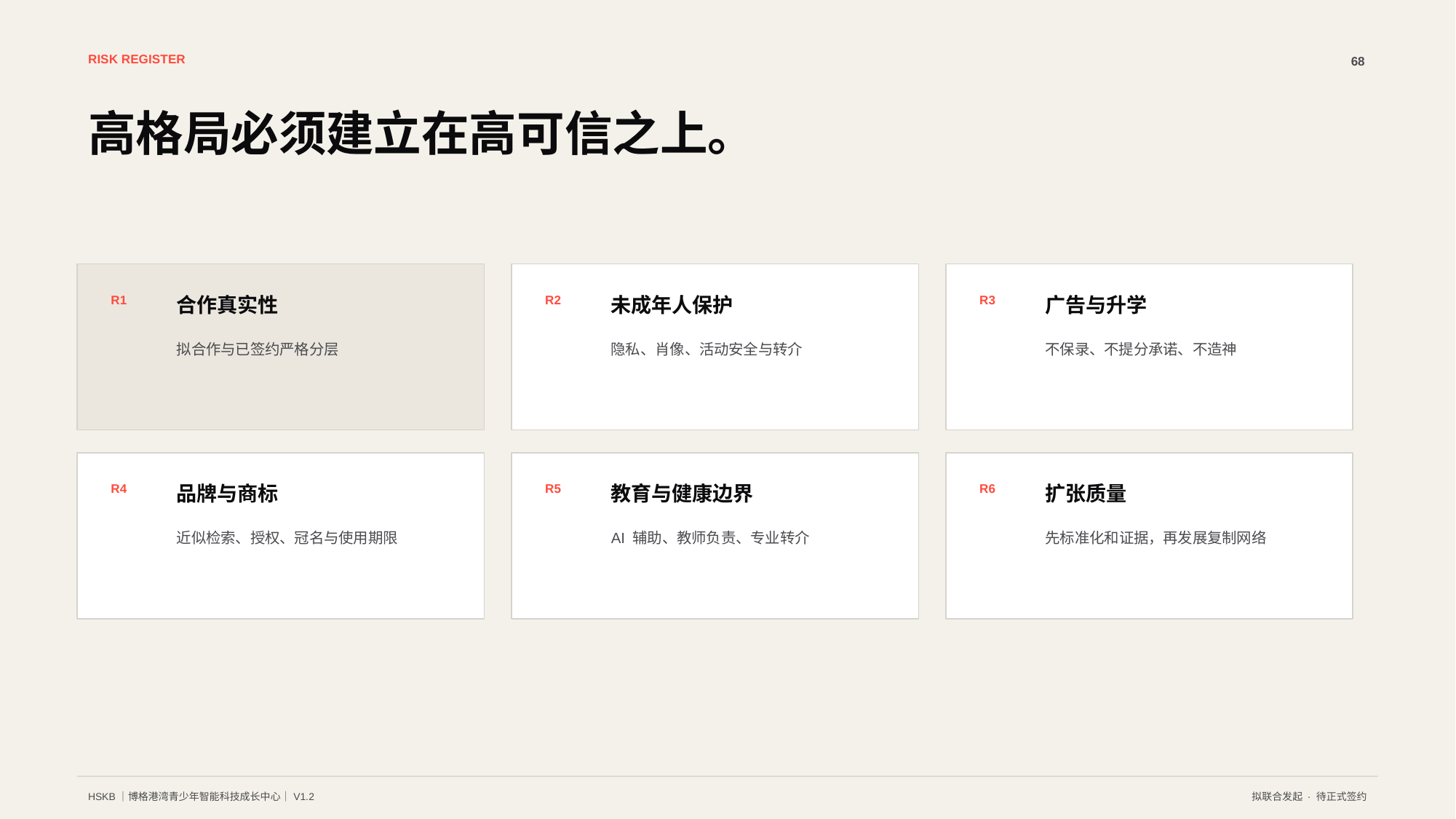

RISK REGISTER
68
高格局必须建立在高可信之上。

R1
合作真实性
R2
未成年人保护
R3
广告与升学
拟合作与已签约严格分层
隐私、肖像、活动安全与转介
不保录、不提分承诺、不造神

R4
品牌与商标
R5
教育与健康边界
R6
扩张质量
近似检索、授权、冠名与使用期限
AI 辅助、教师负责、专业转介
先标准化和证据，再发展复制网络

HSKB｜博格港湾青少年智能科技成长中心｜V1.2
拟联合发起 · 待正式签约